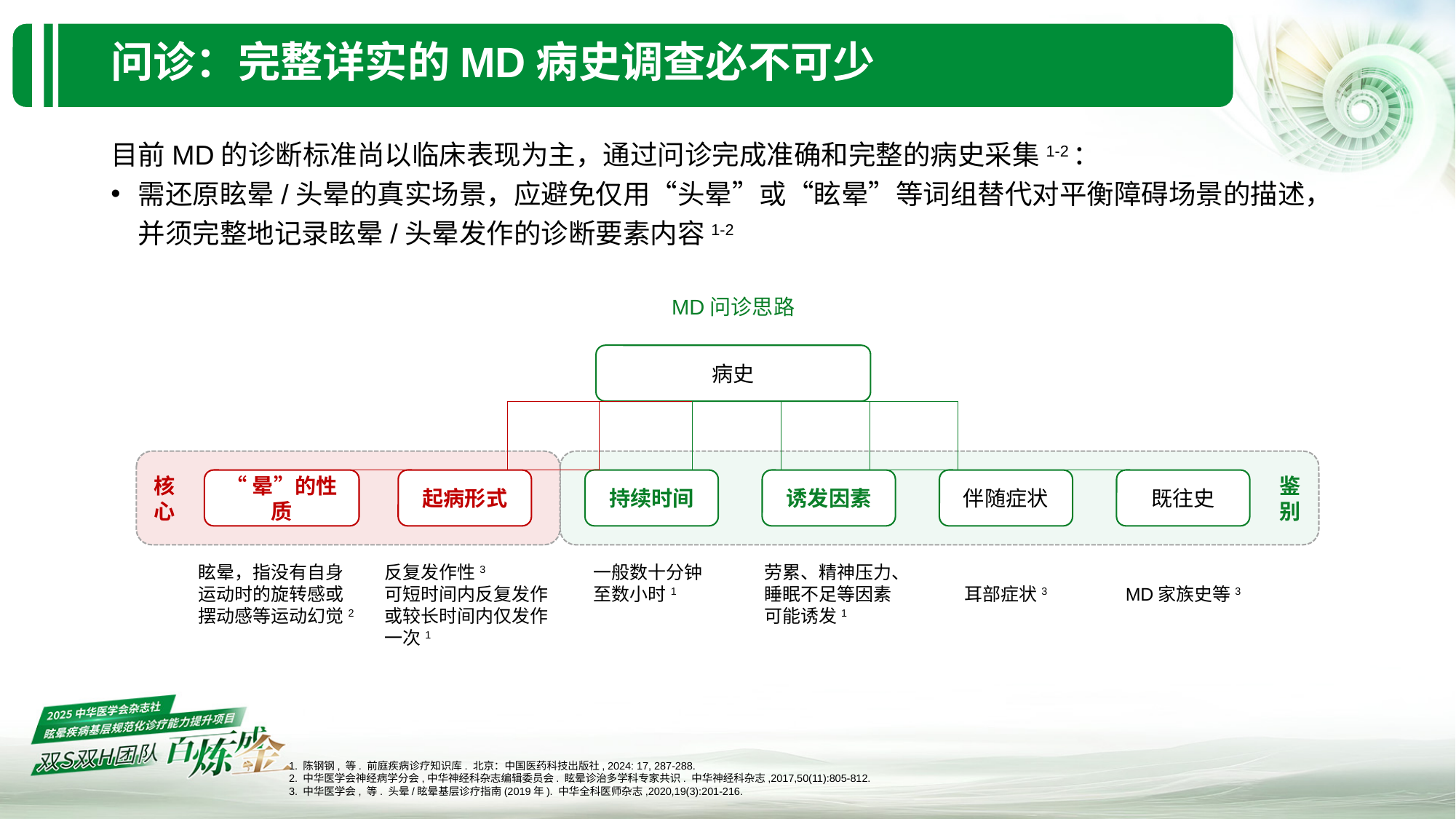

# 问诊：完整详实的MD病史调查必不可少
目前MD的诊断标准尚以临床表现为主，通过问诊完成准确和完整的病史采集1-2：
需还原眩晕/头晕的真实场景，应避免仅用“头晕”或“眩晕”等词组替代对平衡障碍场景的描述，并须完整地记录眩晕/头晕发作的诊断要素内容1-2
MD问诊思路
病史

核心
鉴别
“晕”的性质
起病形式
持续时间
诱发因素
伴随症状
既往史
眩晕，指没有自身运动时的旋转感或摆动感等运动幻觉2
反复发作性3
可短时间内反复发作或较长时间内仅发作一次1
一般数十分钟至数小时1
劳累、精神压力、睡眠不足等因素可能诱发1

耳部症状3

MD家族史等3
1. 陈钢钢, 等. 前庭疾病诊疗知识库. 北京：中国医药科技出版社, 2024: 17, 287-288.
2. 中华医学会神经病学分会,中华神经科杂志编辑委员会. 眩晕诊治多学科专家共识. 中华神经科杂志,2017,50(11):805-812.
3. 中华医学会, 等. 头晕/眩晕基层诊疗指南(2019年). 中华全科医师杂志,2020,19(3):201-216.